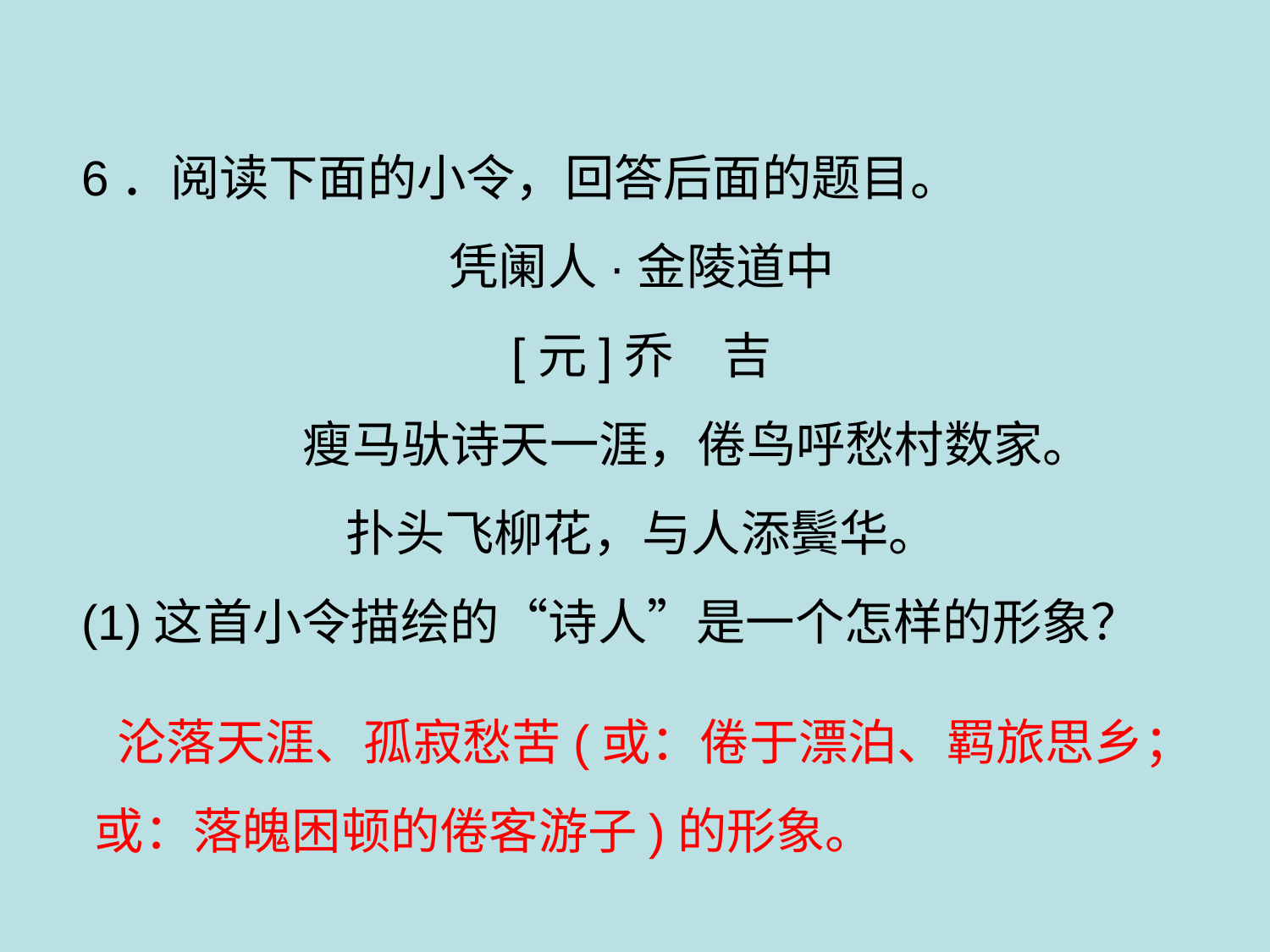

6．阅读下面的小令，回答后面的题目。
凭阑人·金陵道中
[元]乔　吉
         瘦马驮诗天一涯，倦鸟呼愁村数家。
扑头飞柳花，与人添鬓华。
(1)这首小令描绘的“诗人”是一个怎样的形象？
 沦落天涯、孤寂愁苦(或：倦于漂泊、羁旅思乡；或：落魄困顿的倦客游子)的形象。